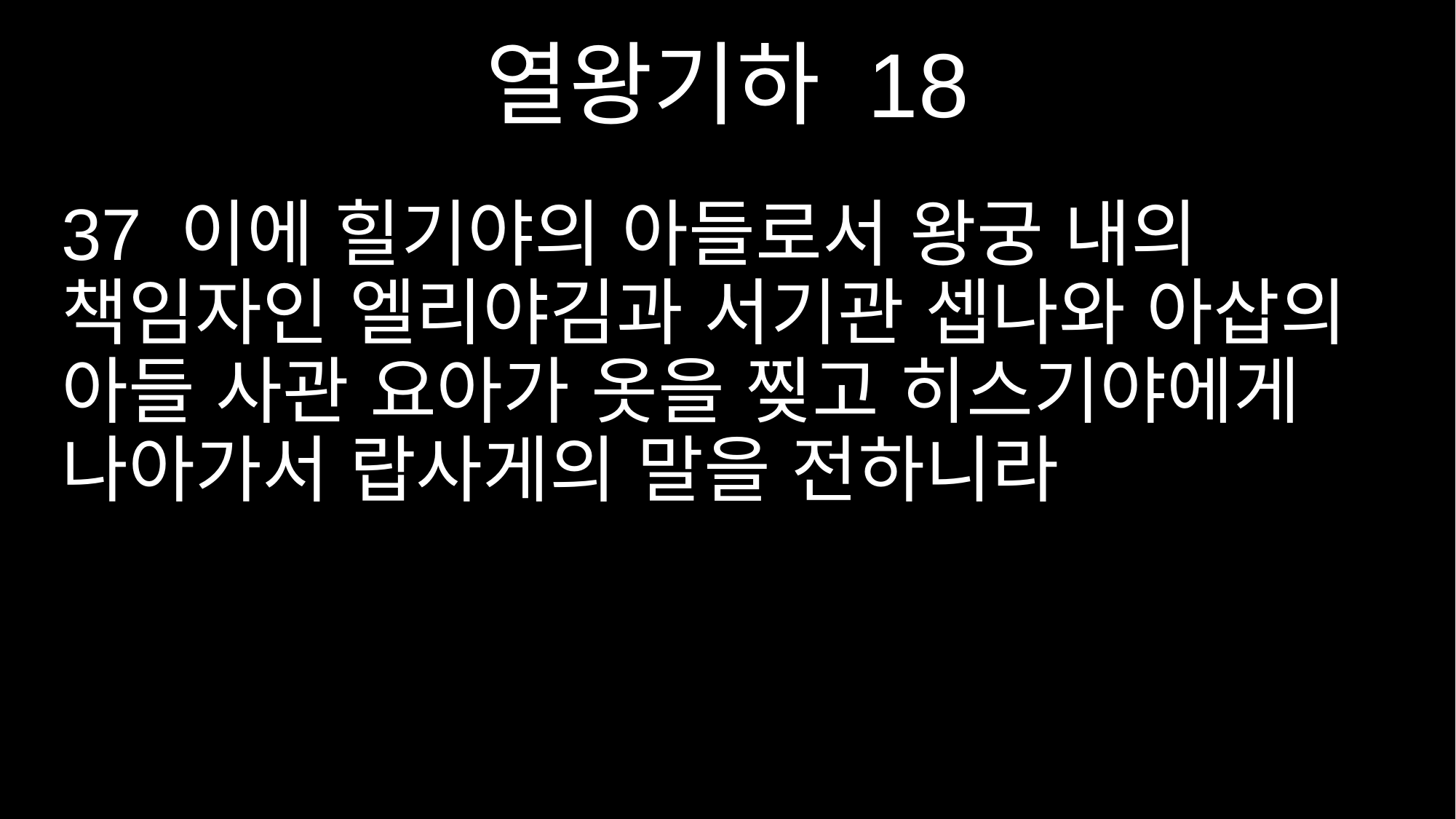

열왕기하 18
37 이에 힐기야의 아들로서 왕궁 내의 책임자인 엘리야김과 서기관 셉나와 아삽의 아들 사관 요아가 옷을 찢고 히스기야에게 나아가서 랍사게의 말을 전하니라